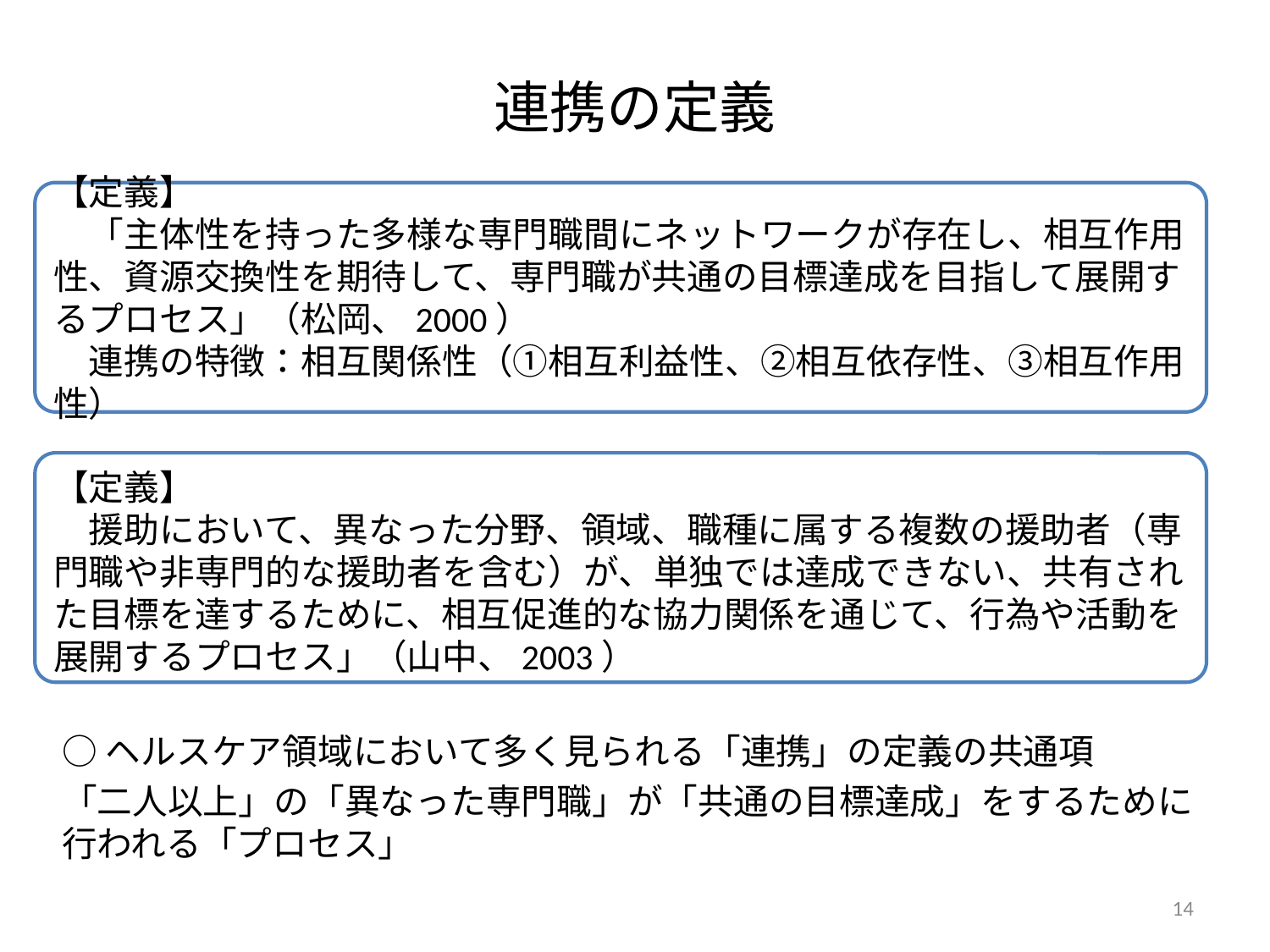

# 連携の定義
【定義】
　「主体性を持った多様な専門職間にネットワークが存在し、相互作用性、資源交換性を期待して、専門職が共通の目標達成を目指して展開するプロセス」（松岡、2000）
　連携の特徴：相互関係性（①相互利益性、②相互依存性、③相互作用性）
【定義】
　援助において、異なった分野、領域、職種に属する複数の援助者（専門職や非専門的な援助者を含む）が、単独では達成できない、共有された目標を達するために、相互促進的な協力関係を通じて、行為や活動を展開するプロセス」（山中、2003）
○ヘルスケア領域において多く見られる「連携」の定義の共通項
「二人以上」の「異なった専門職」が「共通の目標達成」をするために行われる「プロセス」

14